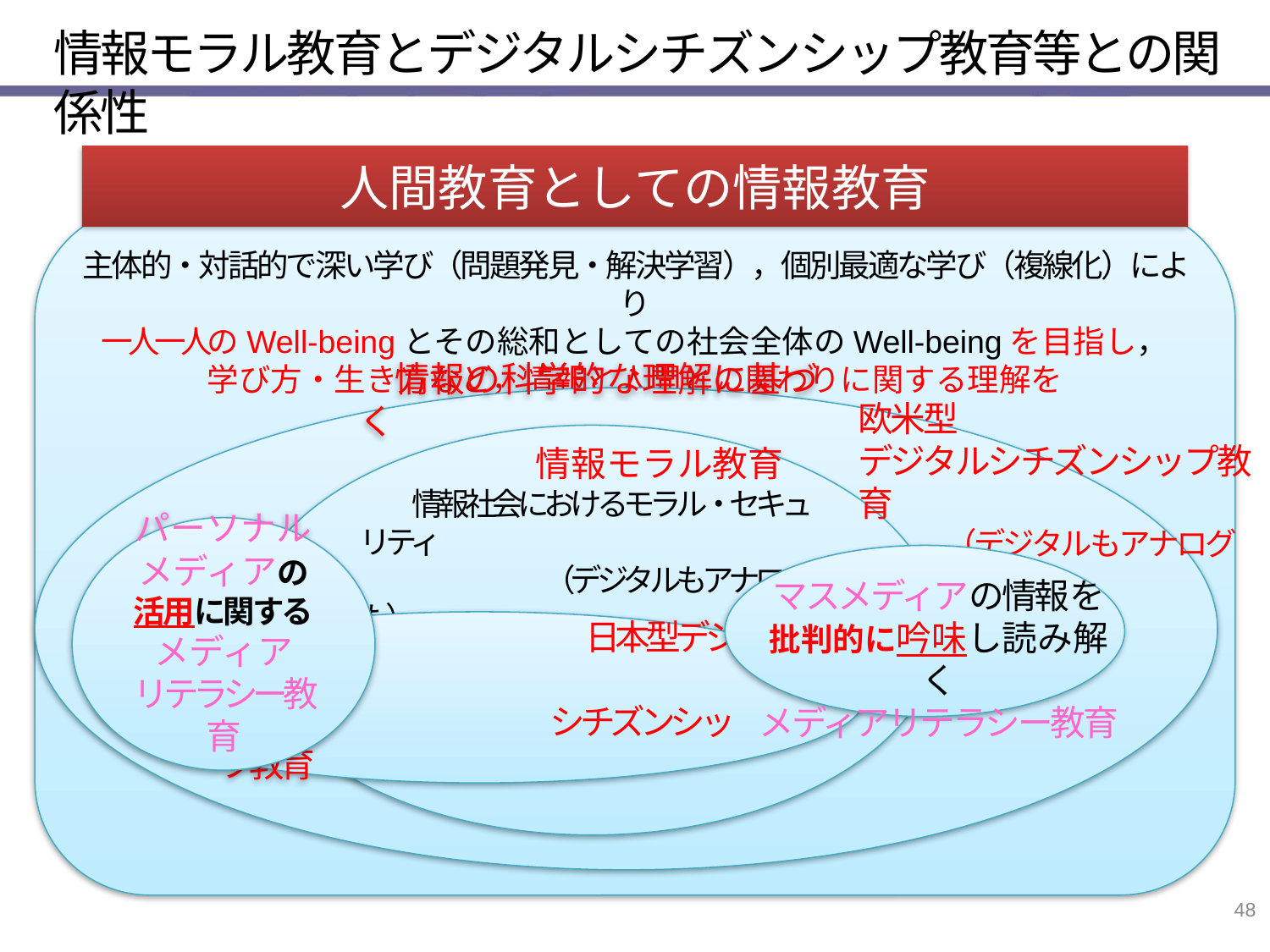

情報モラル教育とデジタルシチズンシップ教育等との関係性
人間教育としての情報教育

主体的・対話的で深い学び（問題発見・解決学習），個別最適な学び（複線化）により
一人一人のWell-beingとその総和としての社会全体のWell-beingを目指し，
学び方・生き方など，情報と人間との関わりに関する理解を

欧米型
デジタルシチズンシップ教育
　　　（デジタルもアナログも）
　情報の科学的な理解に基づく
　　　　　情報モラル教育
　　情報社会におけるモラル・セキュリティ
　　　　　　　（デジタルもアナログも）

パーソナルメディアの
活用に関するメディア
リテラシー教育

マスメディアの情報を
批判的に吟味し読み解く
メディアリテラシー教育

　　　　　　　　　　　　日本型デジタル
　　　　　　　　　　　シチズンシップ教育

48